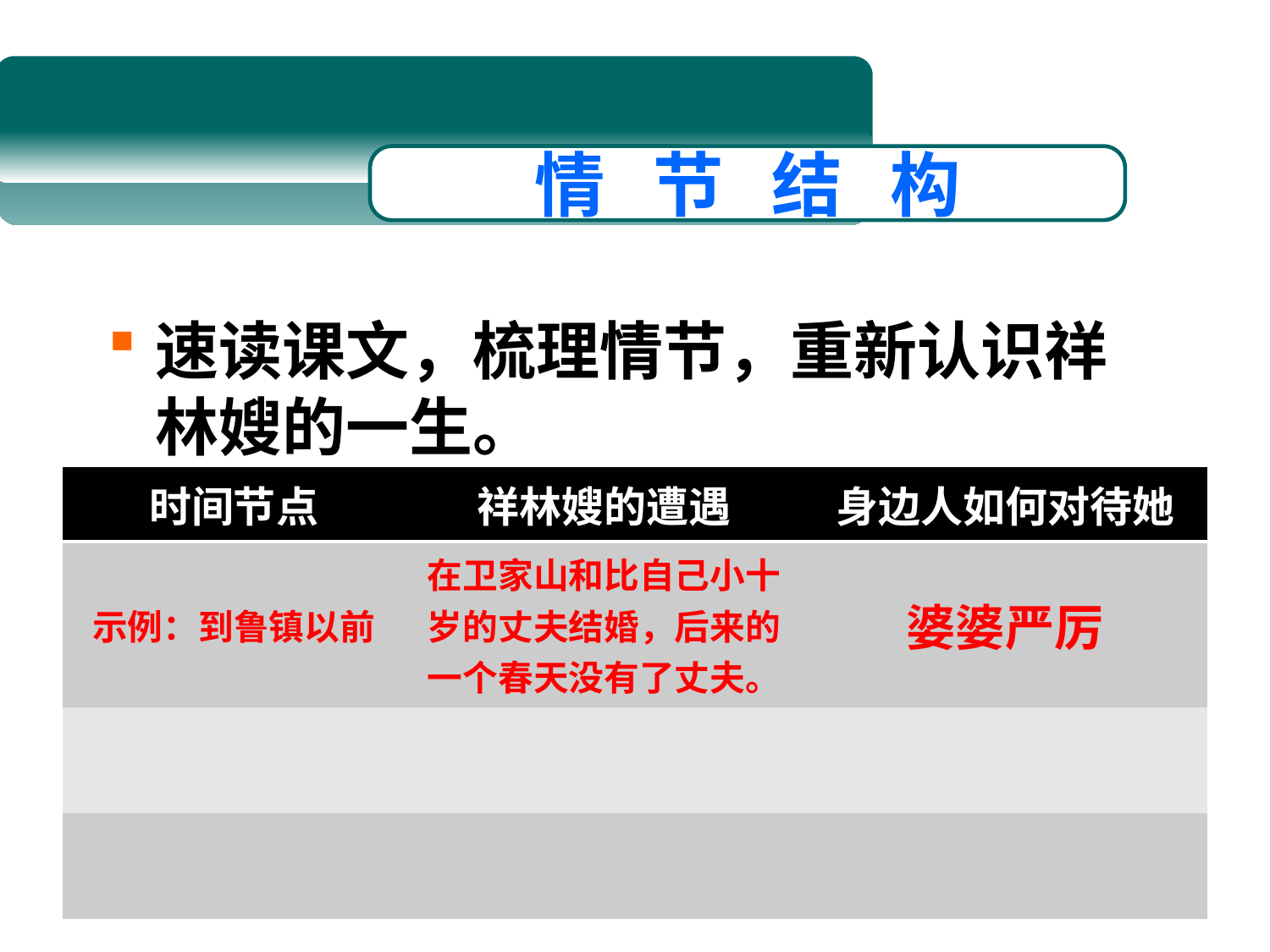

情   节   结   构
速读课文，梳理情节，重新认识祥林嫂的一生。
| 时间节点 | 祥林嫂的遭遇 | 身边人如何对待她 |
| --- | --- | --- |
| 示例：到鲁镇以前 | 在卫家山和比自己小十岁的丈夫结婚，后来的一个春天没有了丈夫。 | 婆婆严厉 |
|  |  |  |
|  |  |  |